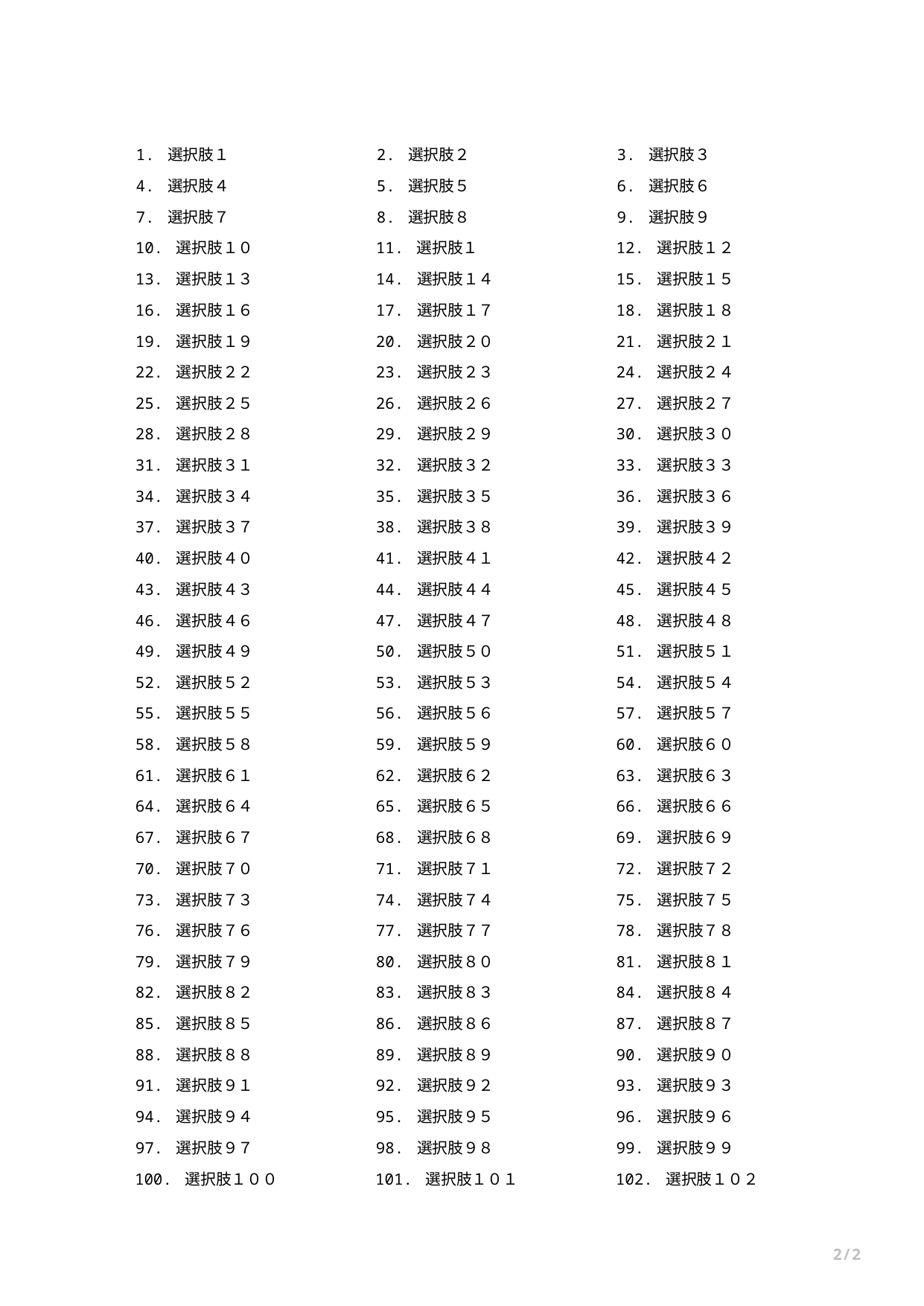

1. 選択肢１
2. 選択肢２
3. 選択肢３
4. 選択肢４
5. 選択肢５
6. 選択肢６
7. 選択肢７
8. 選択肢８
9. 選択肢９
10. 選択肢１０
11. 選択肢１
12. 選択肢１２
13. 選択肢１３
14. 選択肢１４
15. 選択肢１５
16. 選択肢１６
17. 選択肢１７
18. 選択肢１８
19. 選択肢１９
20. 選択肢２０
21. 選択肢２１
22. 選択肢２２
23. 選択肢２３
24. 選択肢２４
25. 選択肢２５
26. 選択肢２６
27. 選択肢２７
28. 選択肢２８
29. 選択肢２９
30. 選択肢３０
31. 選択肢３１
32. 選択肢３２
33. 選択肢３３
34. 選択肢３４
35. 選択肢３５
36. 選択肢３６
37. 選択肢３７
38. 選択肢３８
39. 選択肢３９
40. 選択肢４０
41. 選択肢４１
42. 選択肢４２
43. 選択肢４３
44. 選択肢４４
45. 選択肢４５
46. 選択肢４６
47. 選択肢４７
48. 選択肢４８
49. 選択肢４９
50. 選択肢５０
51. 選択肢５１
52. 選択肢５２
53. 選択肢５３
54. 選択肢５４
55. 選択肢５５
56. 選択肢５６
57. 選択肢５７
58. 選択肢５８
59. 選択肢５９
60. 選択肢６０
61. 選択肢６１
62. 選択肢６２
63. 選択肢６３
64. 選択肢６４
65. 選択肢６５
66. 選択肢６６
67. 選択肢６７
68. 選択肢６８
69. 選択肢６９
70. 選択肢７０
71. 選択肢７１
72. 選択肢７２
73. 選択肢７３
74. 選択肢７４
75. 選択肢７５
76. 選択肢７６
77. 選択肢７７
78. 選択肢７８
79. 選択肢７９
80. 選択肢８０
81. 選択肢８１
82. 選択肢８２
83. 選択肢８３
84. 選択肢８４
85. 選択肢８５
86. 選択肢８６
87. 選択肢８７
88. 選択肢８８
89. 選択肢８９
90. 選択肢９０
91. 選択肢９１
92. 選択肢９２
93. 選択肢９３
94. 選択肢９４
95. 選択肢９５
96. 選択肢９６
97. 選択肢９７
98. 選択肢９８
99. 選択肢９９
100. 選択肢１００
101. 選択肢１０１
102. 選択肢１０２
2/2